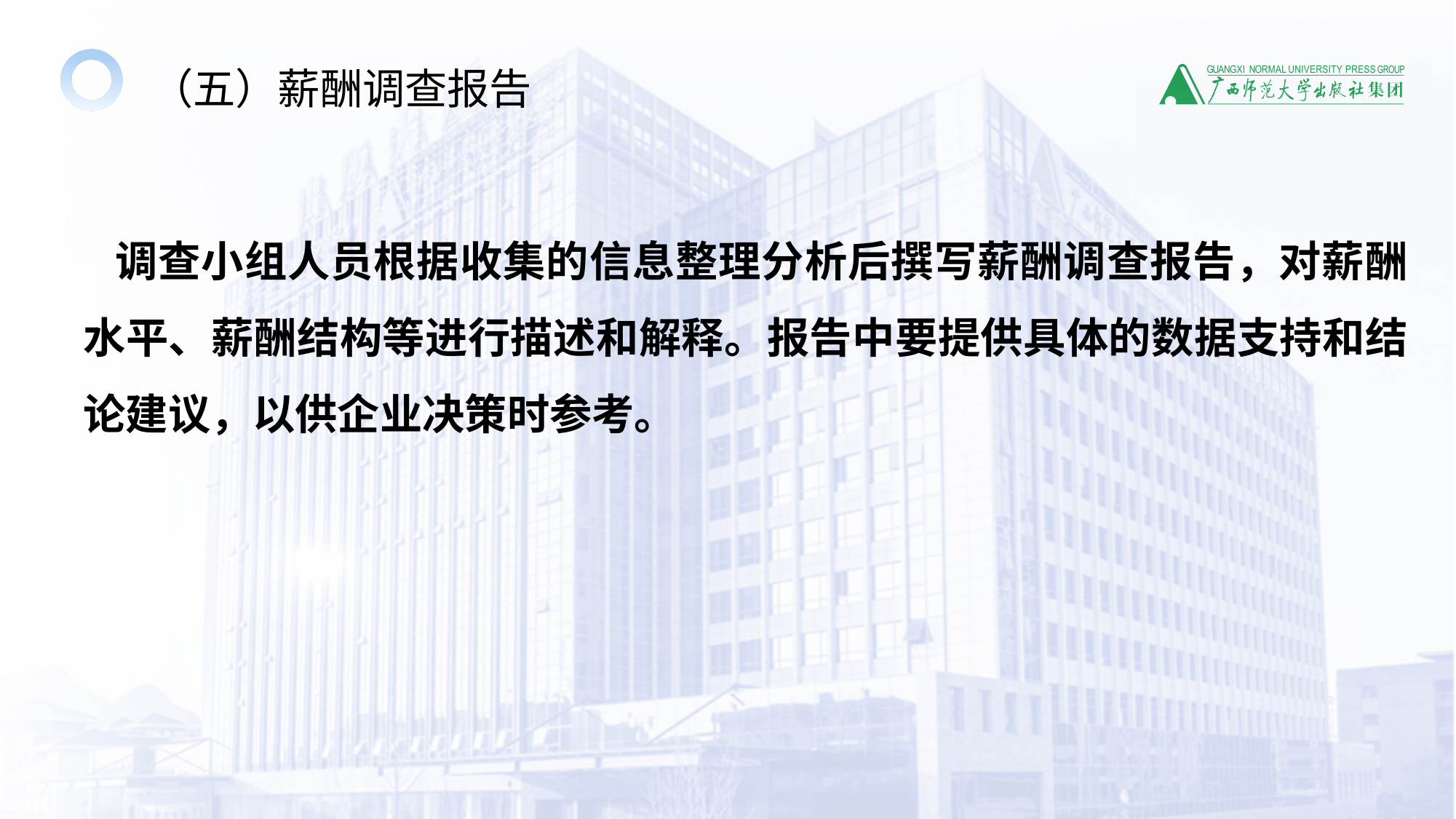

（五）薪酬调查报告

调查小组人员根据收集的信息整理分析后撰写薪酬调查报告，对薪酬水平、薪酬结构等进行描述和解释。报告中要提供具体的数据支持和结论建议，以供企业决策时参考。